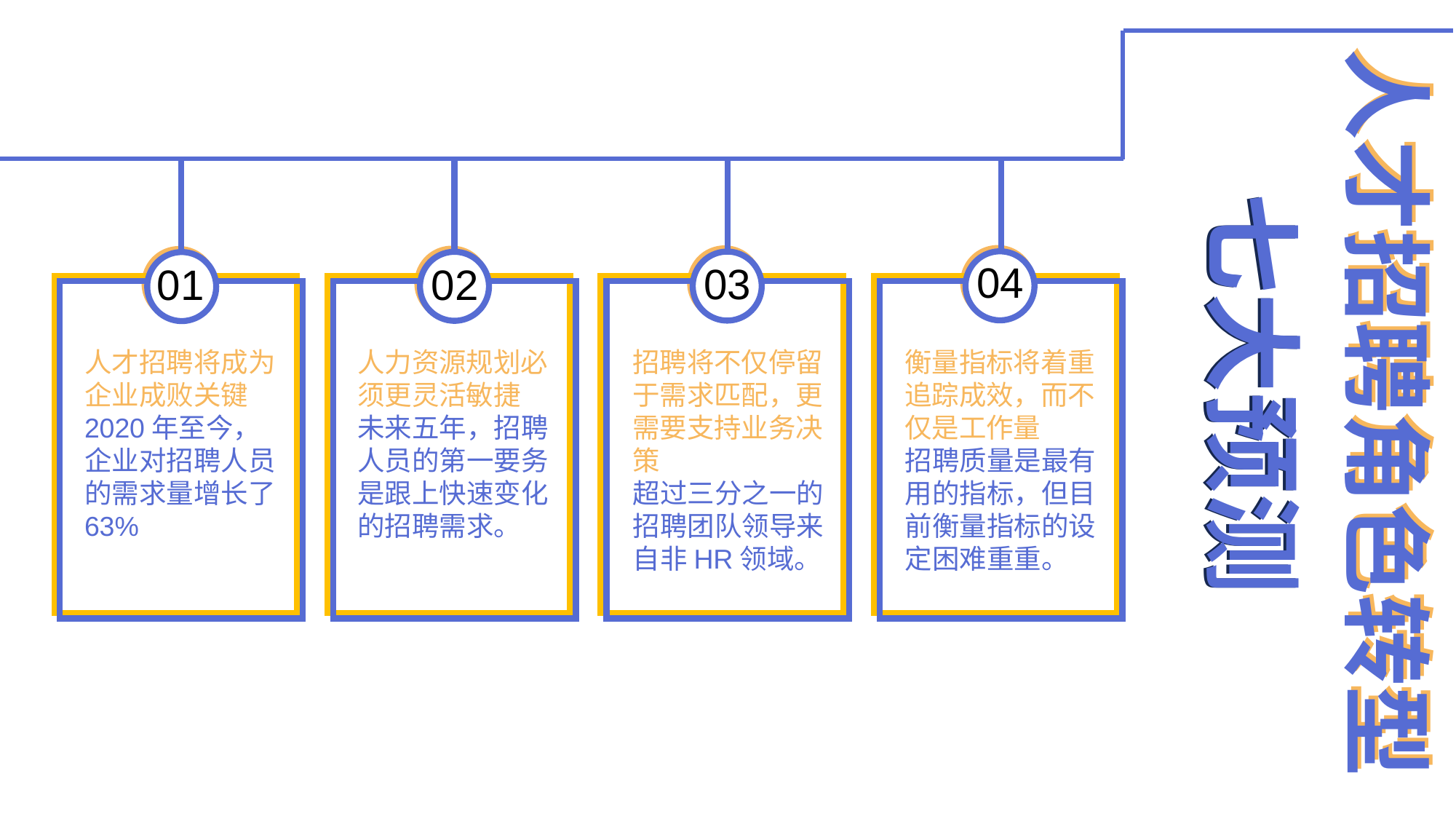

人才招聘角色转型
人才招聘角色转型
七大预测
七大预测

04
03

01
02

人才招聘将成为企业成败关键
2020年至今，企业对招聘人员的需求量增长了63%
人力资源规划必须更灵活敏捷
未来五年，招聘人员的第一要务是跟上快速变化的招聘需求。
招聘将不仅停留于需求匹配，更需要支持业务决策
超过三分之一的招聘团队领导来自非HR领域。
衡量指标将着重追踪成效，而不仅是工作量
招聘质量是最有用的指标，但目前衡量指标的设定困难重重。